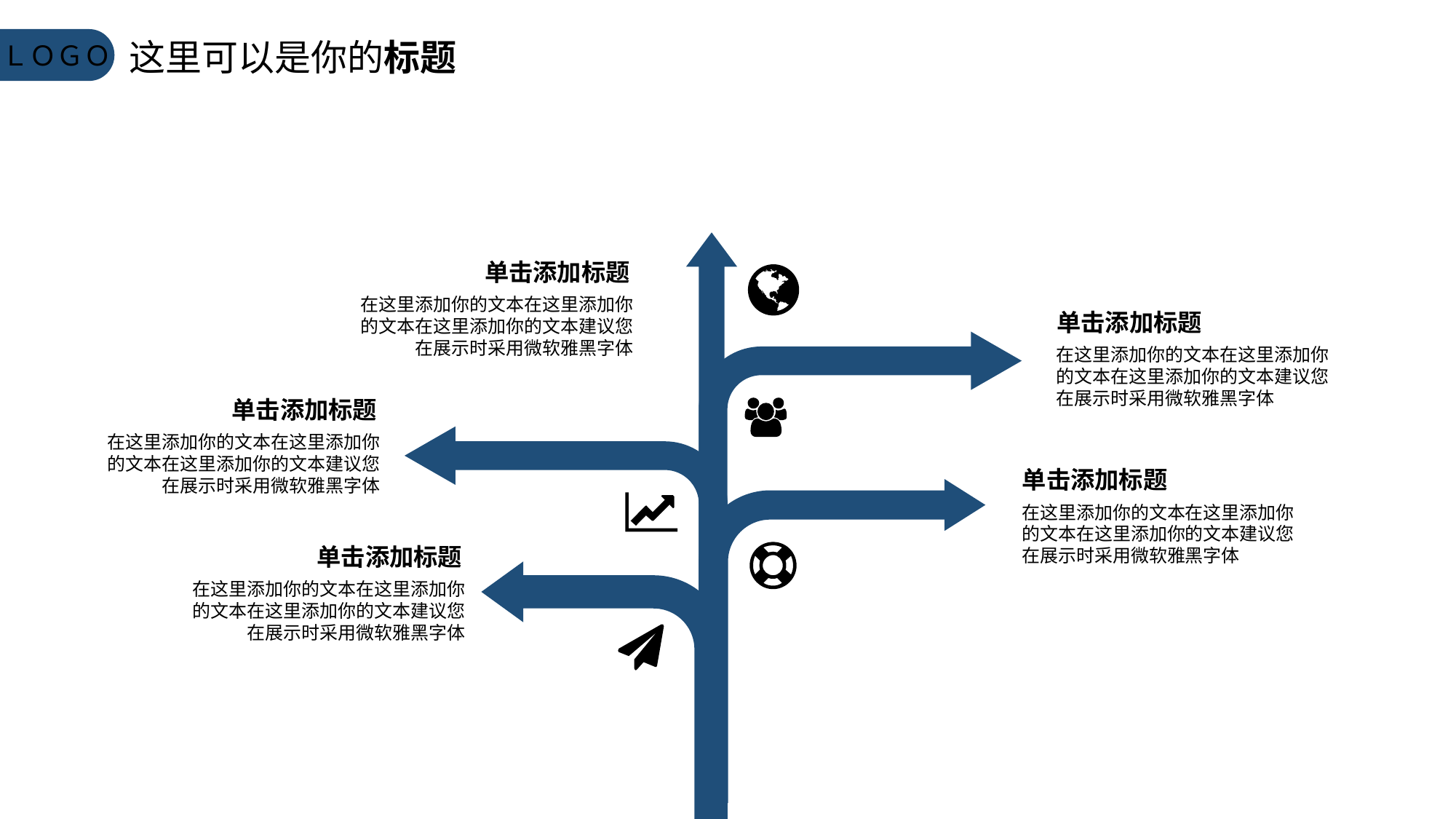

这里可以是你的标题
ＬＯＧＯ

单击添加标题

在这里添加你的文本在这里添加你的文本在这里添加你的文本建议您在展示时采用微软雅黑字体
单击添加标题

在这里添加你的文本在这里添加你的文本在这里添加你的文本建议您在展示时采用微软雅黑字体
单击添加标题

在这里添加你的文本在这里添加你的文本在这里添加你的文本建议您在展示时采用微软雅黑字体
单击添加标题

在这里添加你的文本在这里添加你的文本在这里添加你的文本建议您在展示时采用微软雅黑字体
单击添加标题

在这里添加你的文本在这里添加你的文本在这里添加你的文本建议您在展示时采用微软雅黑字体